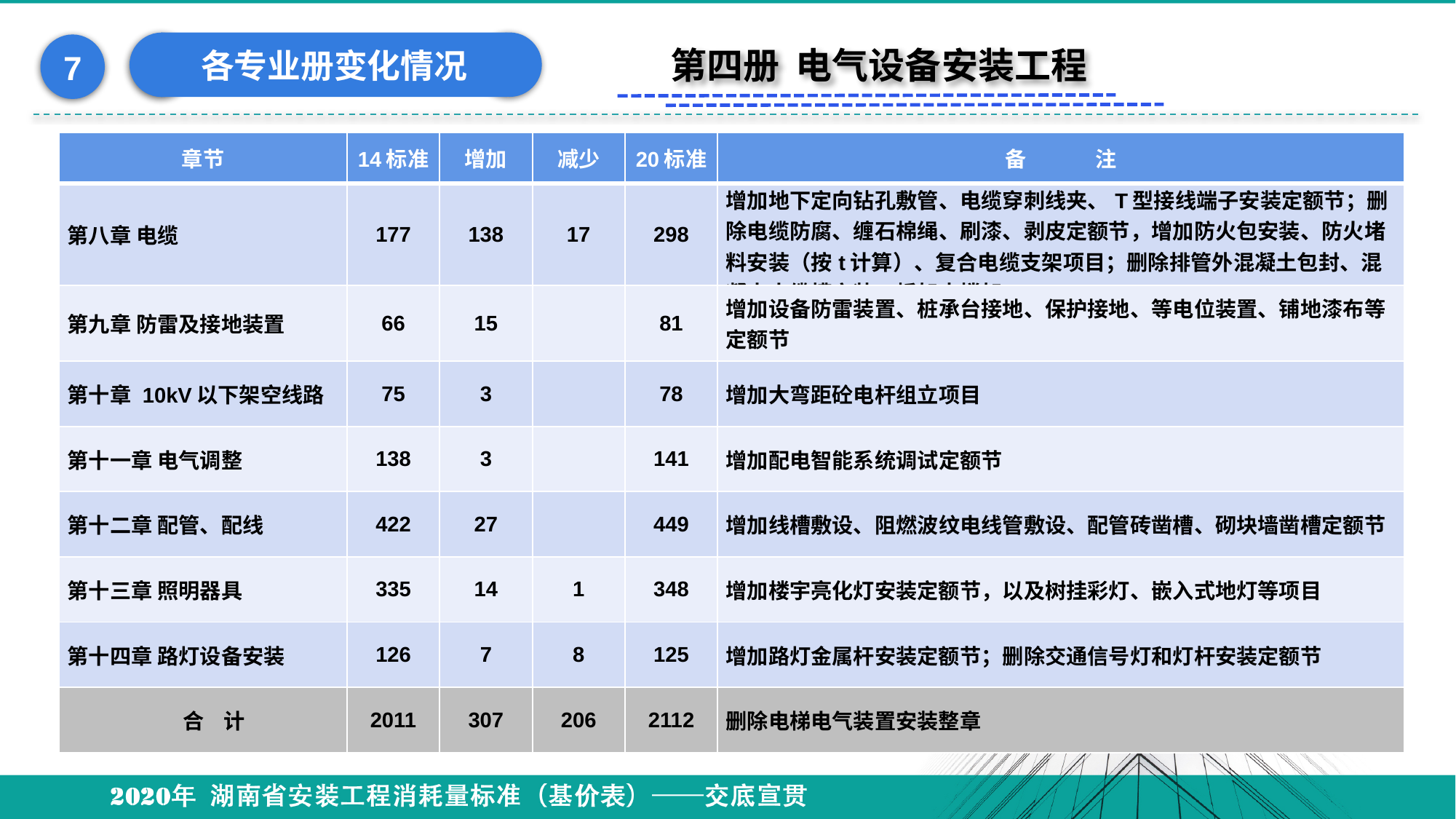

各专业册变化情况

7
第四册  电气设备安装工程
| 章节 | 14标准 | 增加 | 减少 | 20标准 | 备 注 |
| --- | --- | --- | --- | --- | --- |
| 第八章 电缆 | 177 | 138 | 17 | 298 | 增加地下定向钻孔敷管、电缆穿刺线夹、T型接线端子安装定额节；删除电缆防腐、缠石棉绳、刷漆、剥皮定额节，增加防火包安装、防火堵料安装（按t计算）、复合电缆支架项目；删除排管外混凝土包封、混凝土电缆槽安装、桥架支撑架 |
| 第九章 防雷及接地装置 | 66 | 15 |  | 81 | 增加设备防雷装置、桩承台接地、保护接地、等电位装置、铺地漆布等定额节 |
| 第十章 10kV以下架空线路 | 75 | 3 |  | 78 | 增加大弯距砼电杆组立项目 |
| 第十一章 电气调整 | 138 | 3 |  | 141 | 增加配电智能系统调试定额节 |
| 第十二章 配管、配线 | 422 | 27 |  | 449 | 增加线槽敷设、阻燃波纹电线管敷设、配管砖凿槽、砌块墙凿槽定额节 |
| 第十三章 照明器具 | 335 | 14 | 1 | 348 | 增加楼宇亮化灯安装定额节，以及树挂彩灯、嵌入式地灯等项目 |
| 第十四章 路灯设备安装 | 126 | 7 | 8 | 125 | 增加路灯金属杆安装定额节；删除交通信号灯和灯杆安装定额节 |
| 合 计 | 2011 | 307 | 206 | 2112 | 删除电梯电气装置安装整章 |